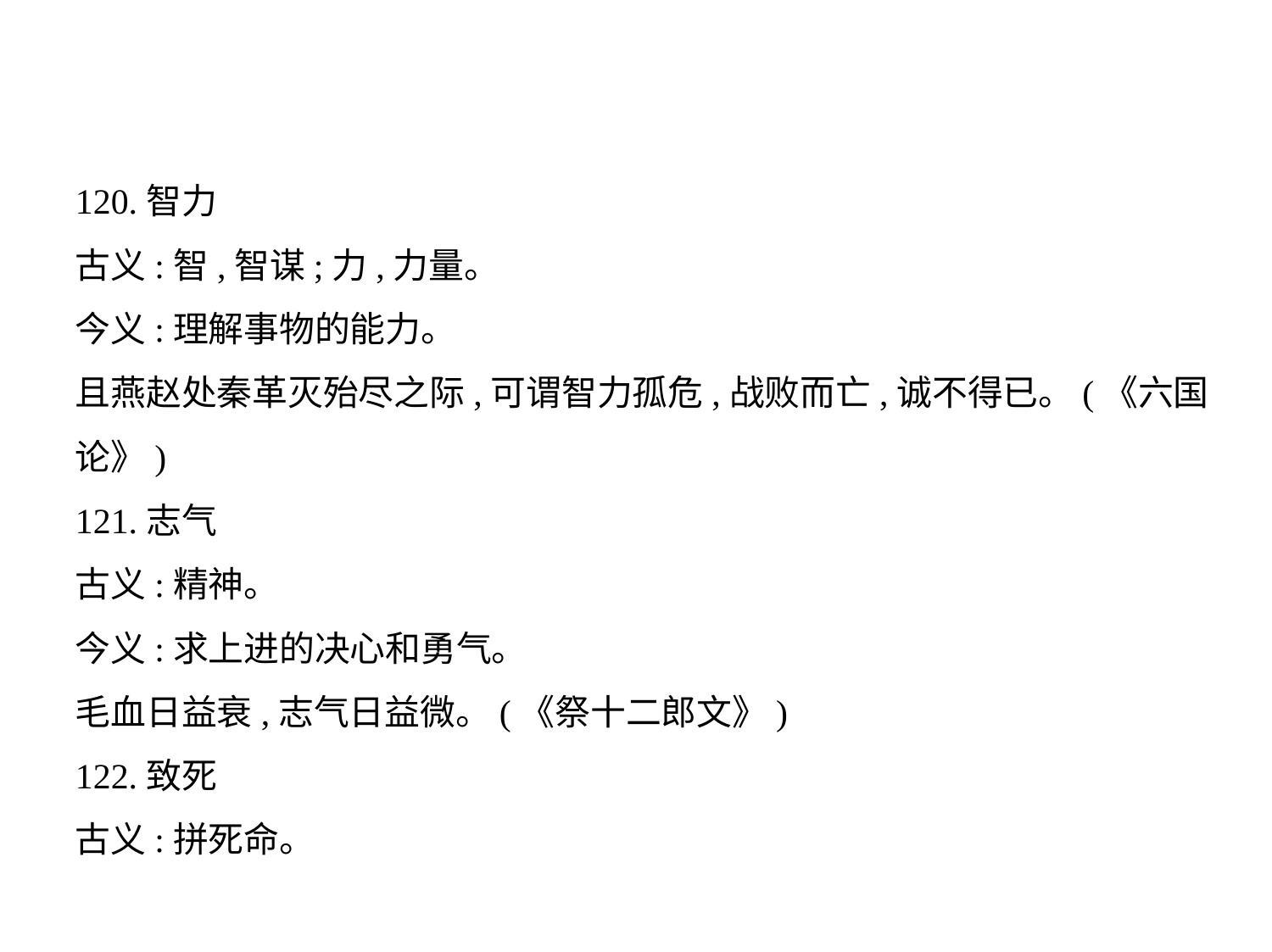

120.智力
古义:智,智谋;力,力量。
今义:理解事物的能力。
且燕赵处秦革灭殆尽之际,可谓智力孤危,战败而亡,诚不得已。(《六国
论》)
121.志气
古义:精神。
今义:求上进的决心和勇气。
毛血日益衰,志气日益微。(《祭十二郎文》)
122.致死
古义:拼死命。